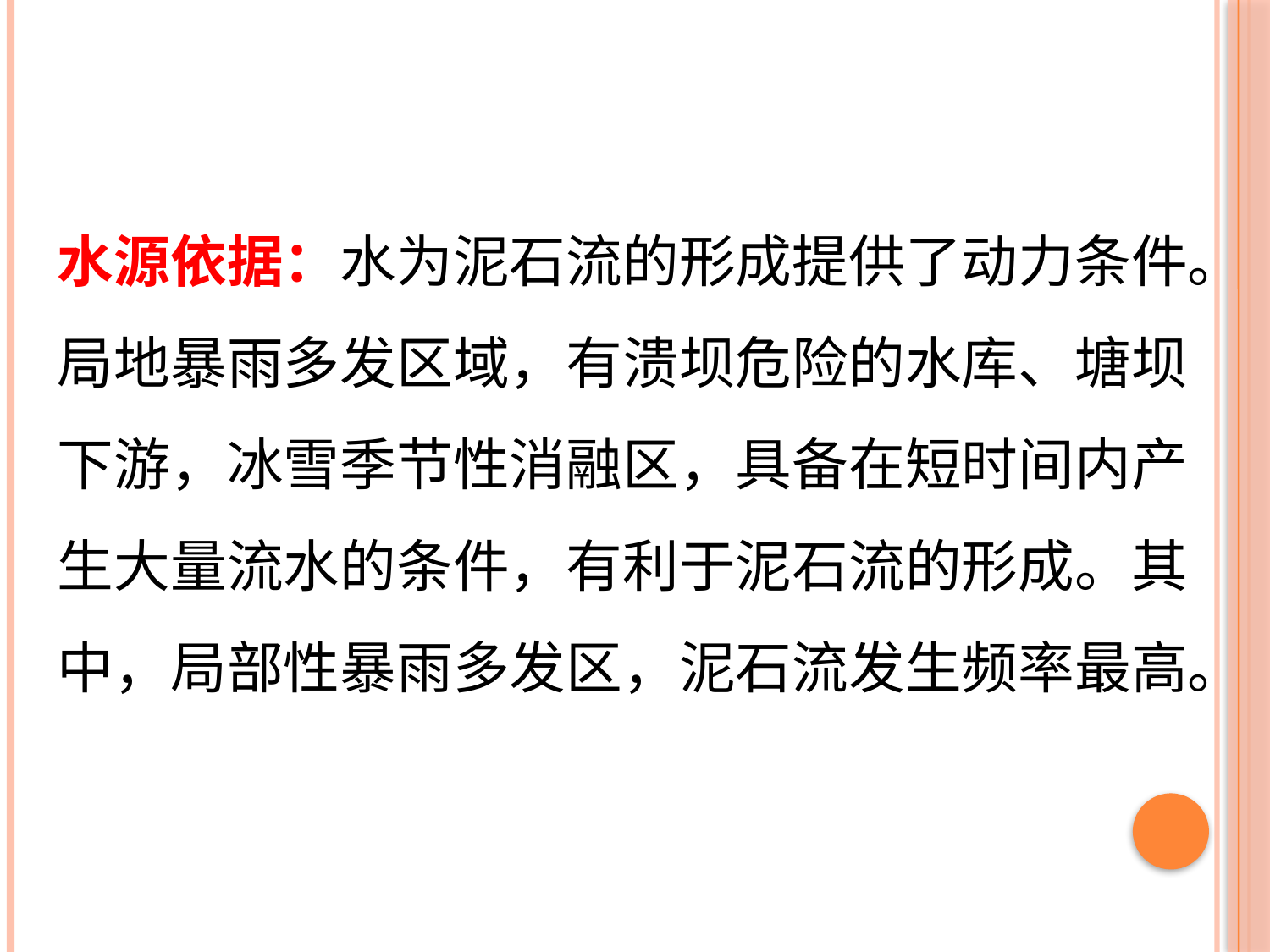

水源依据：水为泥石流的形成提供了动力条件。局地暴雨多发区域，有溃坝危险的水库、塘坝下游，冰雪季节性消融区，具备在短时间内产生大量流水的条件，有利于泥石流的形成。其中，局部性暴雨多发区，泥石流发生频率最高。